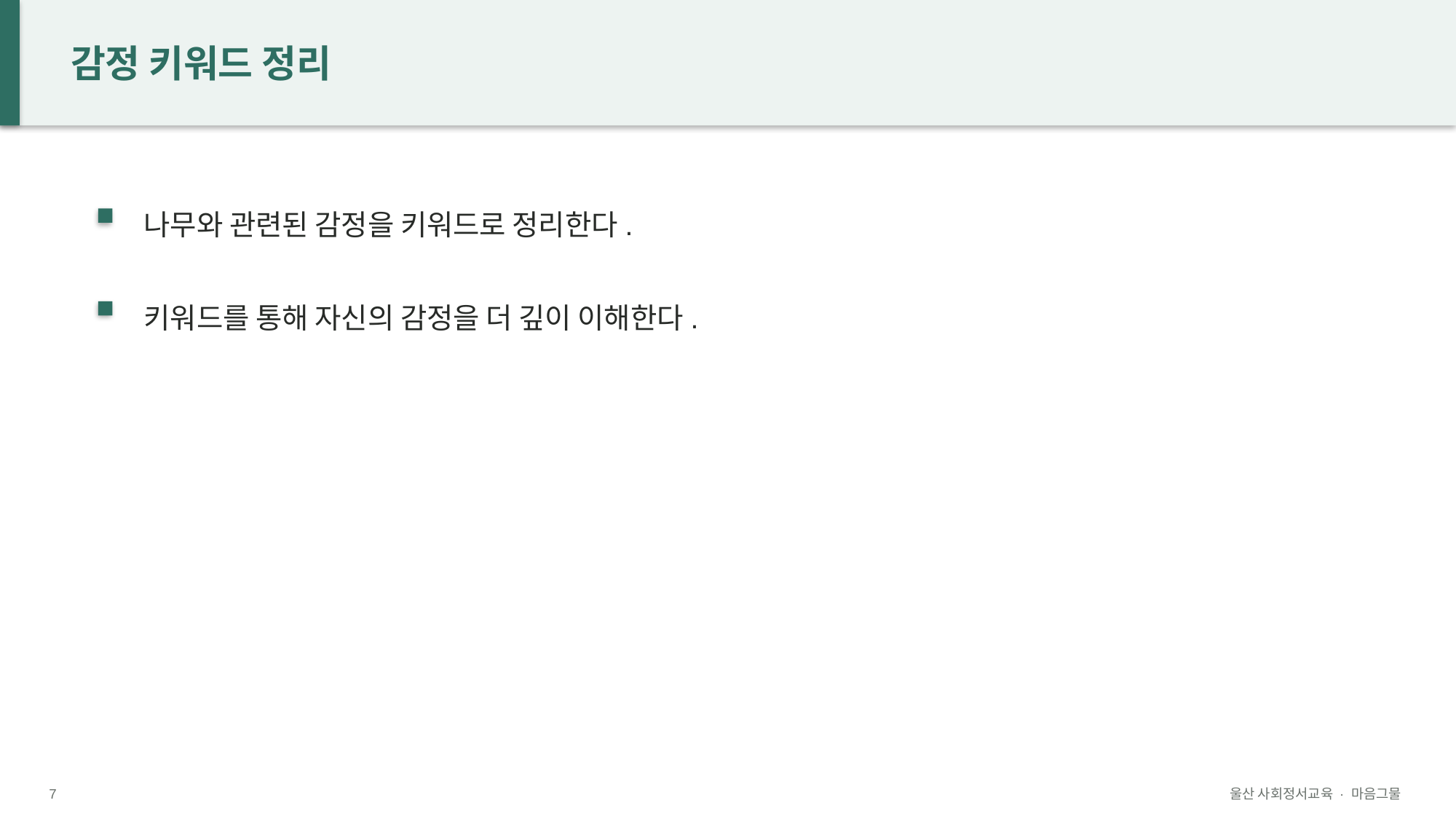

감정 키워드 정리
나무와 관련된 감정을 키워드로 정리한다.

키워드를 통해 자신의 감정을 더 깊이 이해한다.

7
울산 사회정서교육 · 마음그물